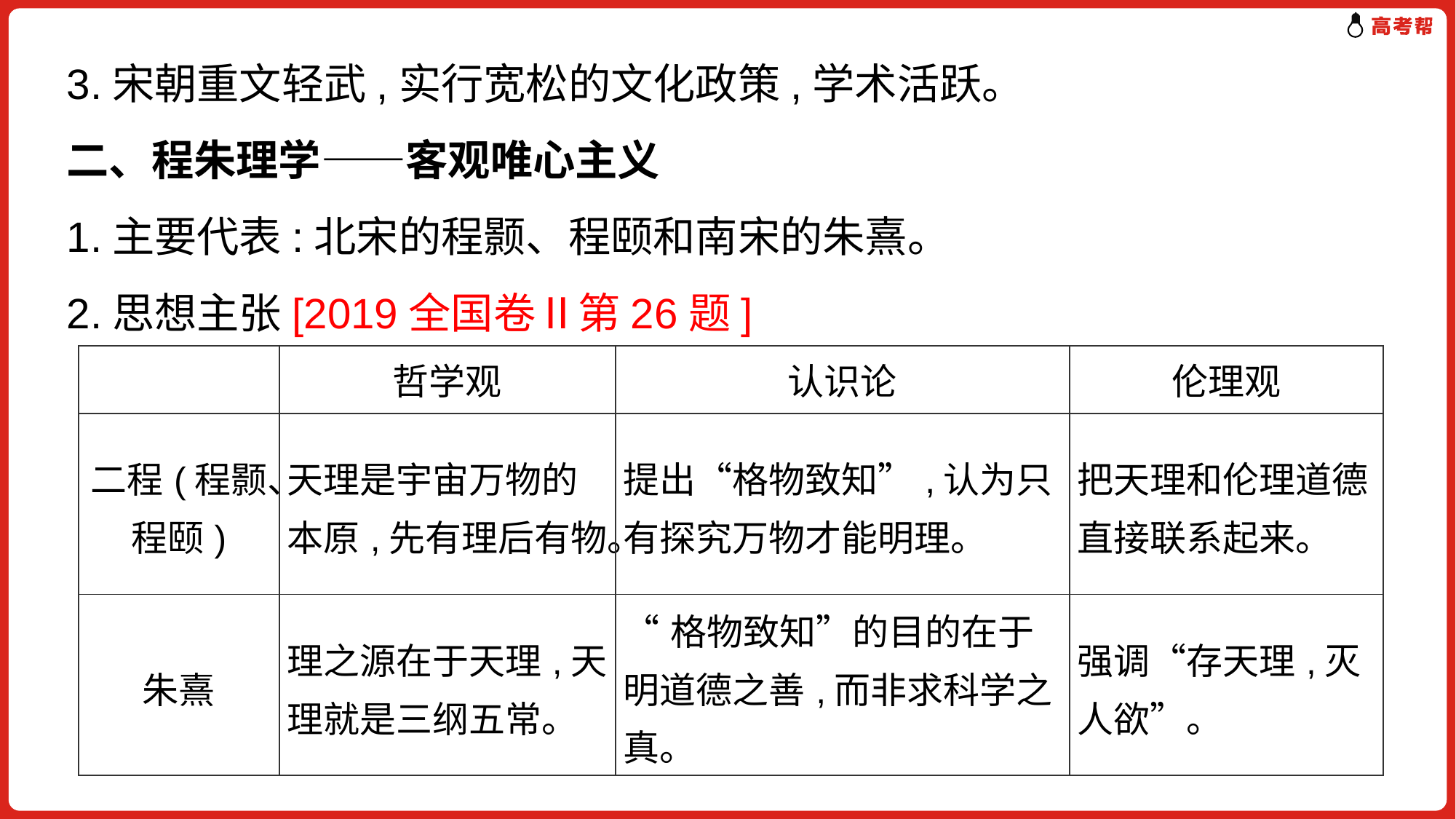

3.宋朝重文轻武,实行宽松的文化政策,学术活跃。
二、程朱理学——客观唯心主义
1.主要代表:北宋的程颢、程颐和南宋的朱熹。
2.思想主张[2019全国卷Ⅱ第26题]
|  | 哲学观 | 认识论 | 伦理观 |
| --- | --- | --- | --- |
| 二程(程颢、 程颐) | 天理是宇宙万物的本原,先有理后有物。 | 提出“格物致知”,认为只有探究万物才能明理。 | 把天理和伦理道德直接联系起来。 |
| 朱熹 | 理之源在于天理,天理就是三纲五常。 | “格物致知”的目的在于明道德之善,而非求科学之真。 | 强调“存天理,灭人欲”。 |